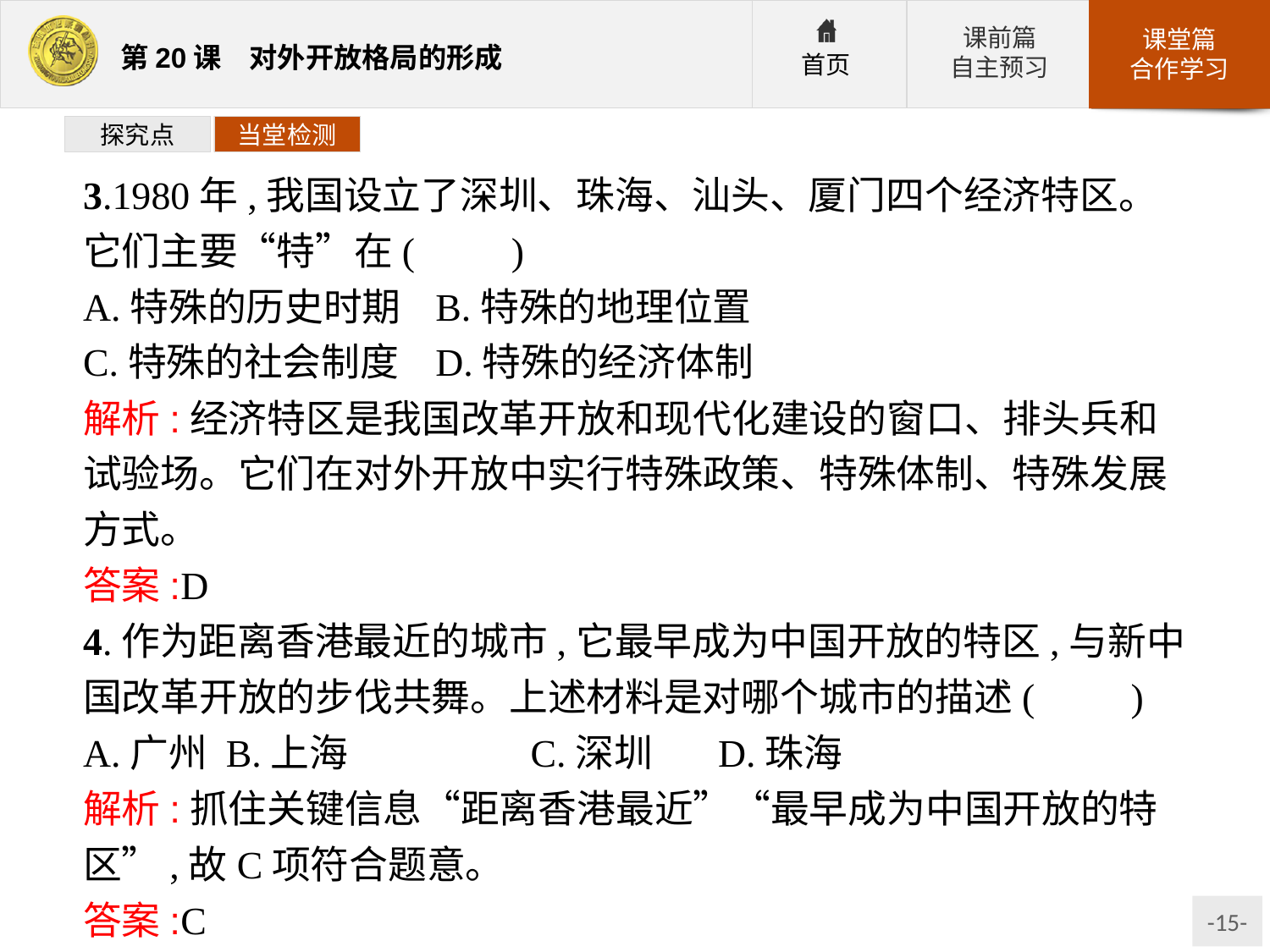

探究点
当堂检测
3.1980年,我国设立了深圳、珠海、汕头、厦门四个经济特区。它们主要“特”在(　　)
A.特殊的历史时期	B.特殊的地理位置
C.特殊的社会制度	D.特殊的经济体制
解析:经济特区是我国改革开放和现代化建设的窗口、排头兵和试验场。它们在对外开放中实行特殊政策、特殊体制、特殊发展方式。
答案:D
4.作为距离香港最近的城市,它最早成为中国开放的特区,与新中国改革开放的步伐共舞。上述材料是对哪个城市的描述(　　)
A.广州	B.上海		C.深圳	D.珠海
解析:抓住关键信息“距离香港最近”“最早成为中国开放的特区”,故C项符合题意。
答案:C